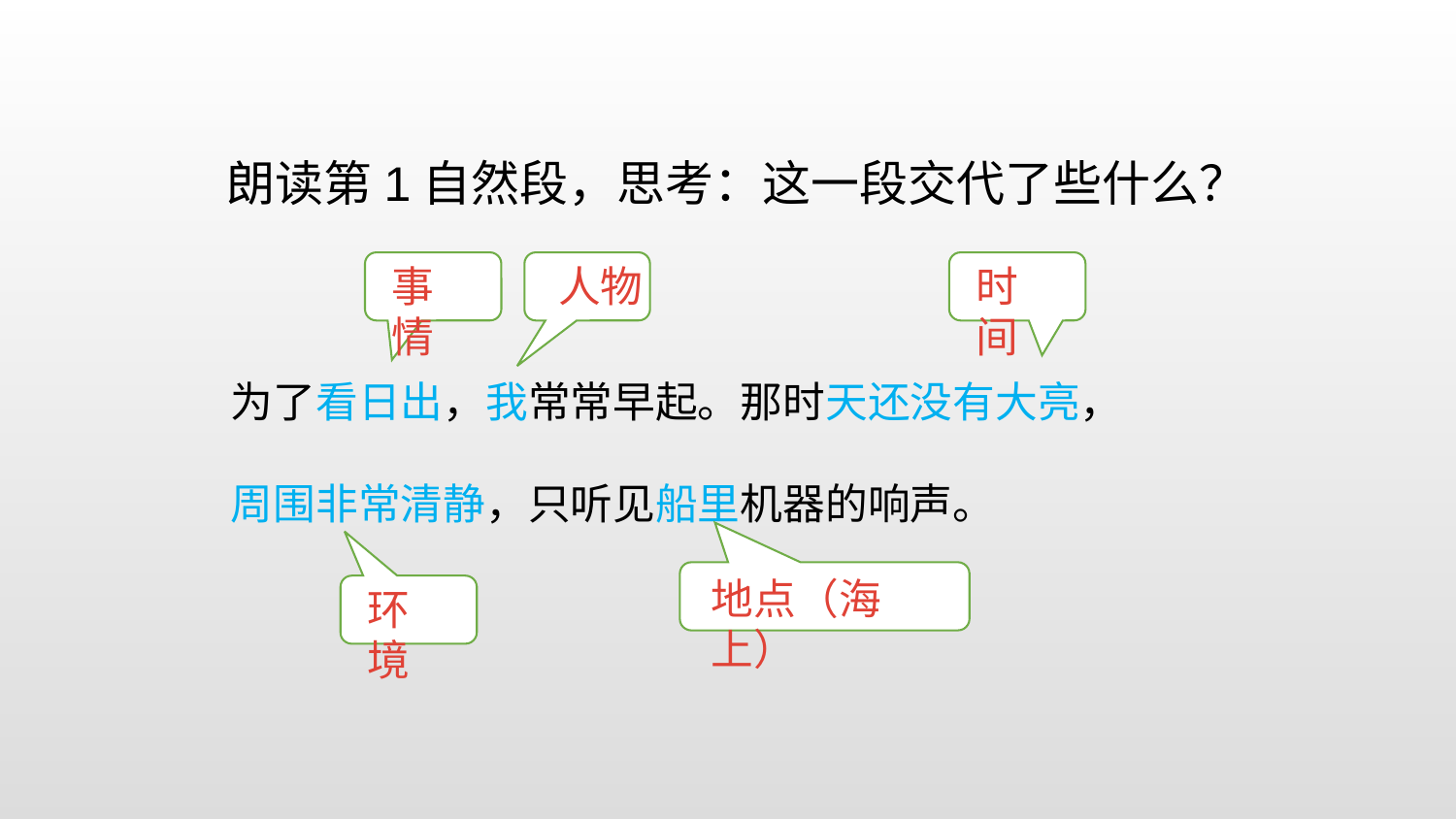

朗读第1自然段，思考：这一段交代了些什么？

事情

 人物

时间
为了看日出，我常常早起。那时天还没有大亮，周围非常清静，只听见船里机器的响声。

地点（海上）

环境